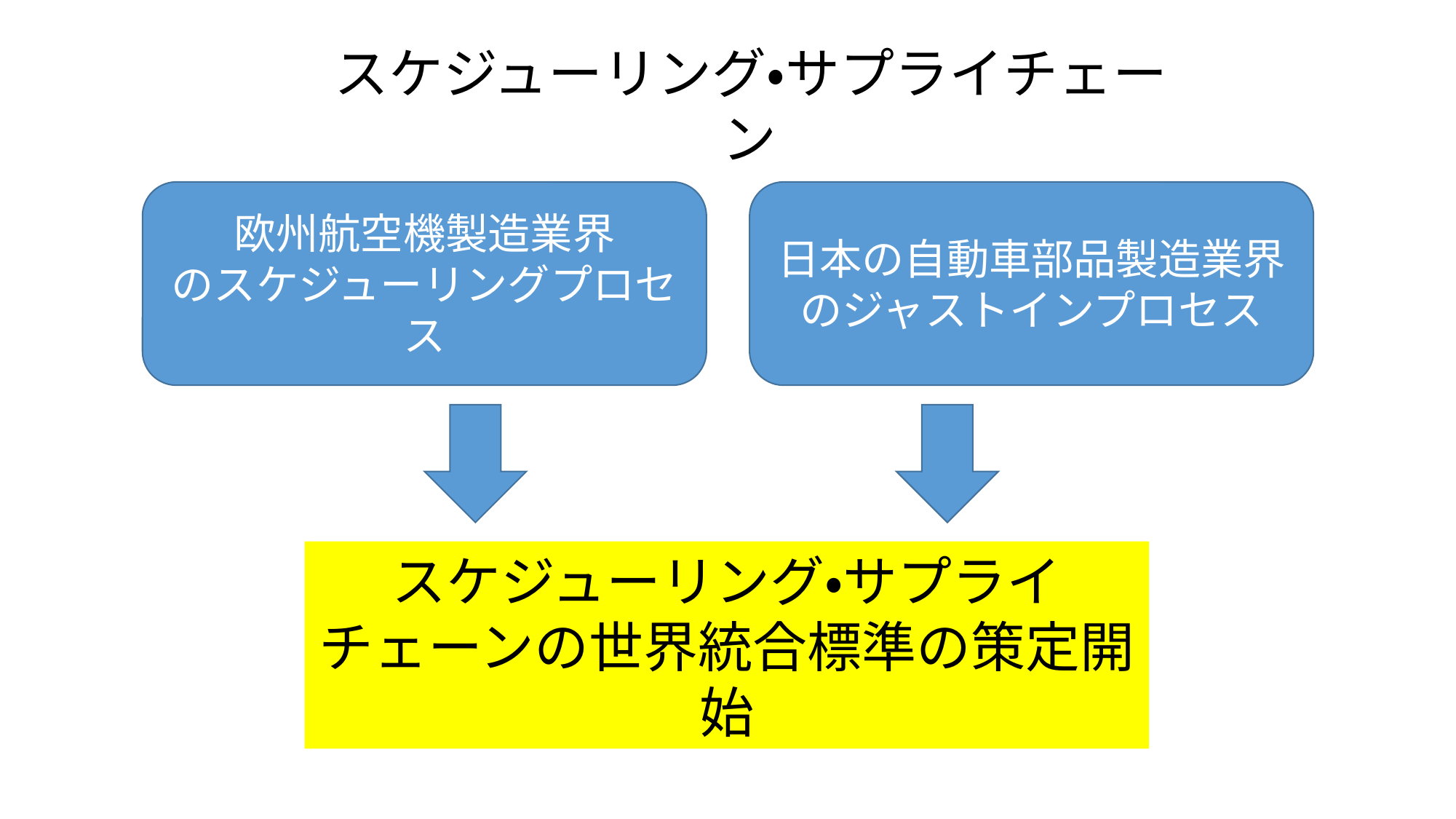

スケジューリング・サプライチェーン
欧州航空機製造業界
のスケジューリングプロセス
日本の自動車部品製造業界
のジャストインプロセス

スケジューリング・サプライチェーンの世界統合標準の策定開始